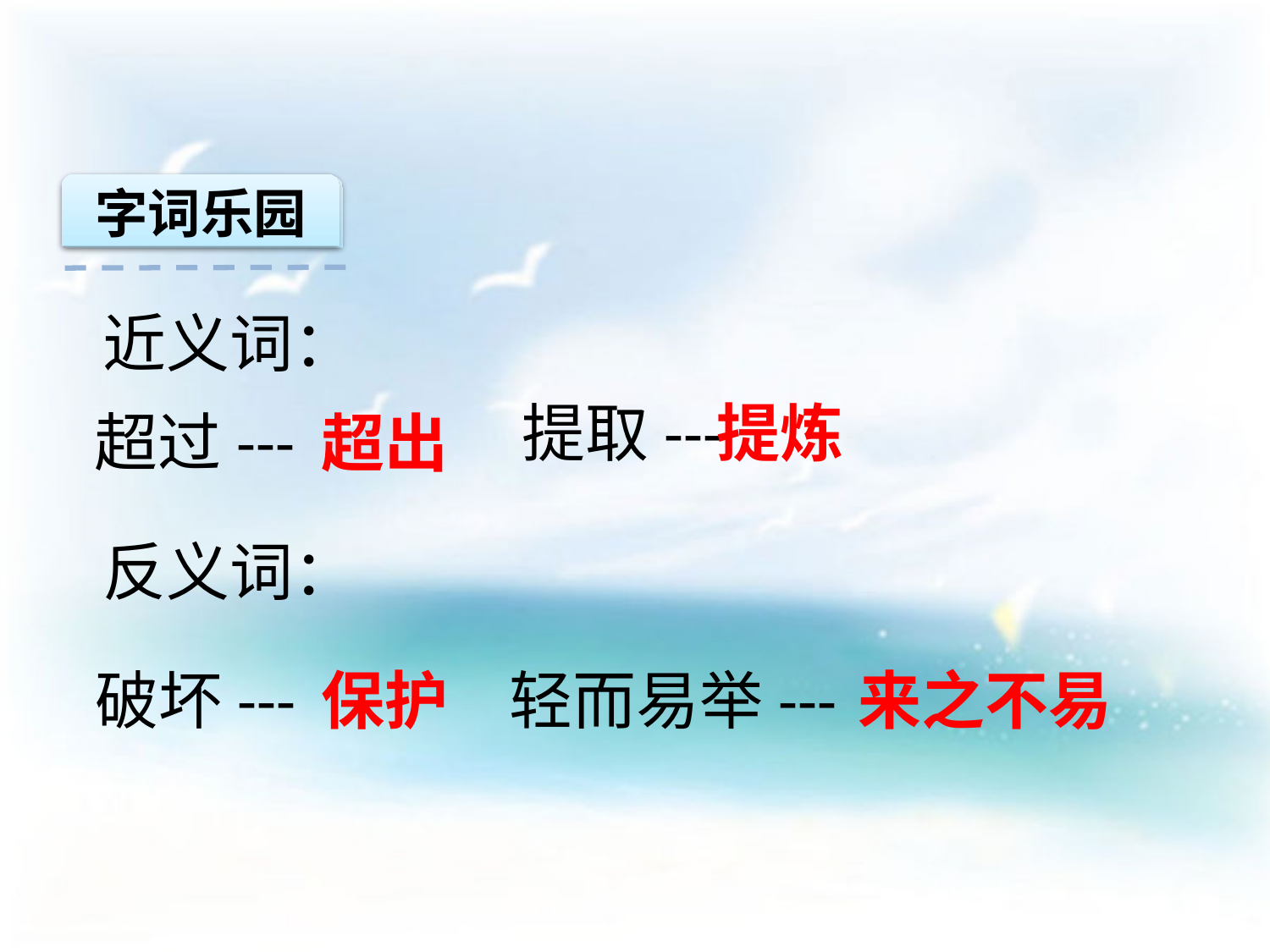

字词乐园

近义词：
提取---
提炼
超过---
超出
反义词：
来之不易
轻而易举---
破坏---
保护